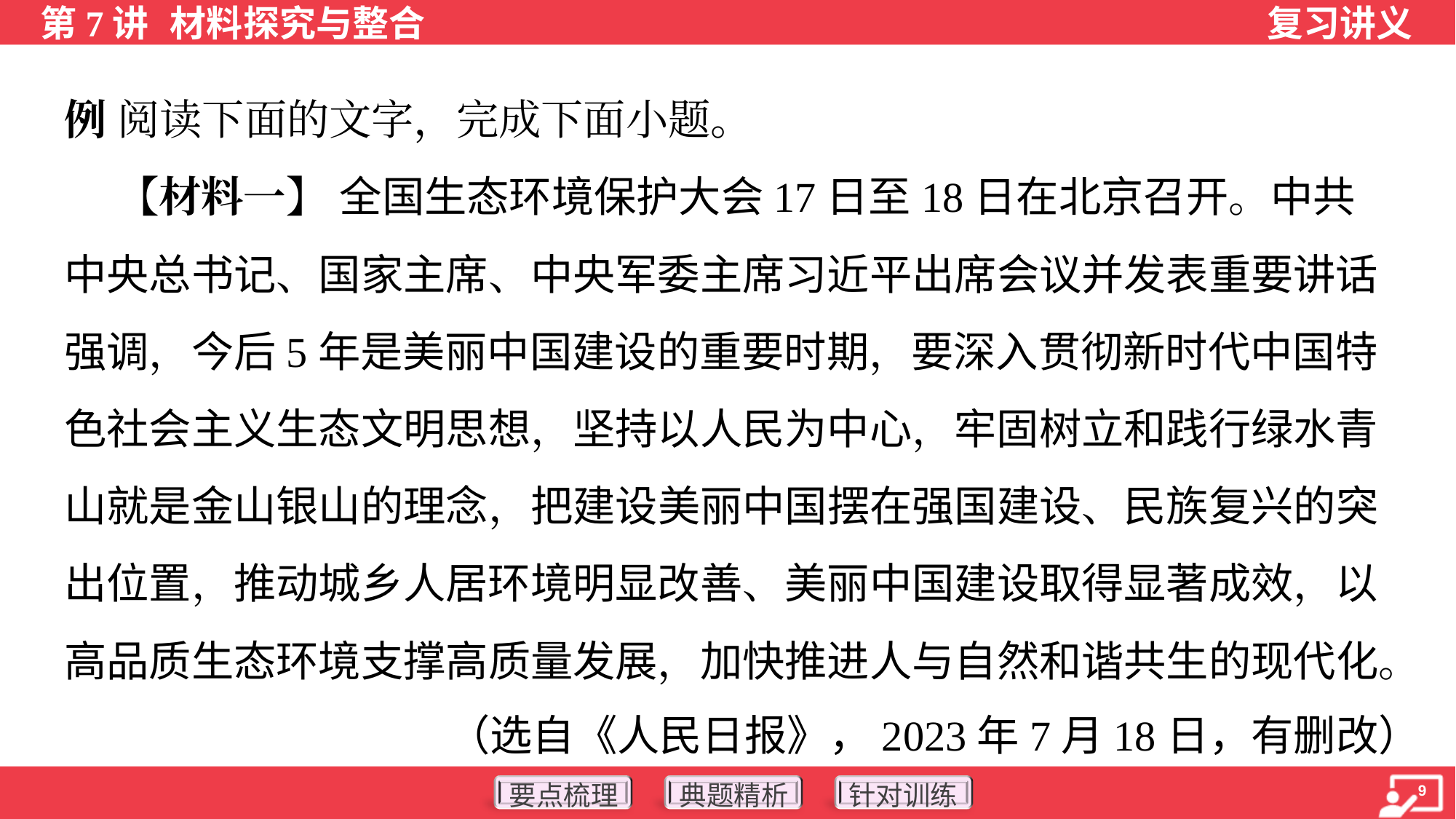

例 阅读下面的文字，完成下面小题。
    【材料一】 全国生态环境保护大会17日至18日在北京召开。中共
中央总书记、国家主席、中央军委主席习近平出席会议并发表重要讲话
强调，今后5年是美丽中国建设的重要时期，要深入贯彻新时代中国特
色社会主义生态文明思想，坚持以人民为中心，牢固树立和践行绿水青
山就是金山银山的理念，把建设美丽中国摆在强国建设、民族复兴的突
出位置，推动城乡人居环境明显改善、美丽中国建设取得显著成效，以
高品质生态环境支撑高质量发展，加快推进人与自然和谐共生的现代化。
（选自《人民日报》，2023年7月18日，有删改）